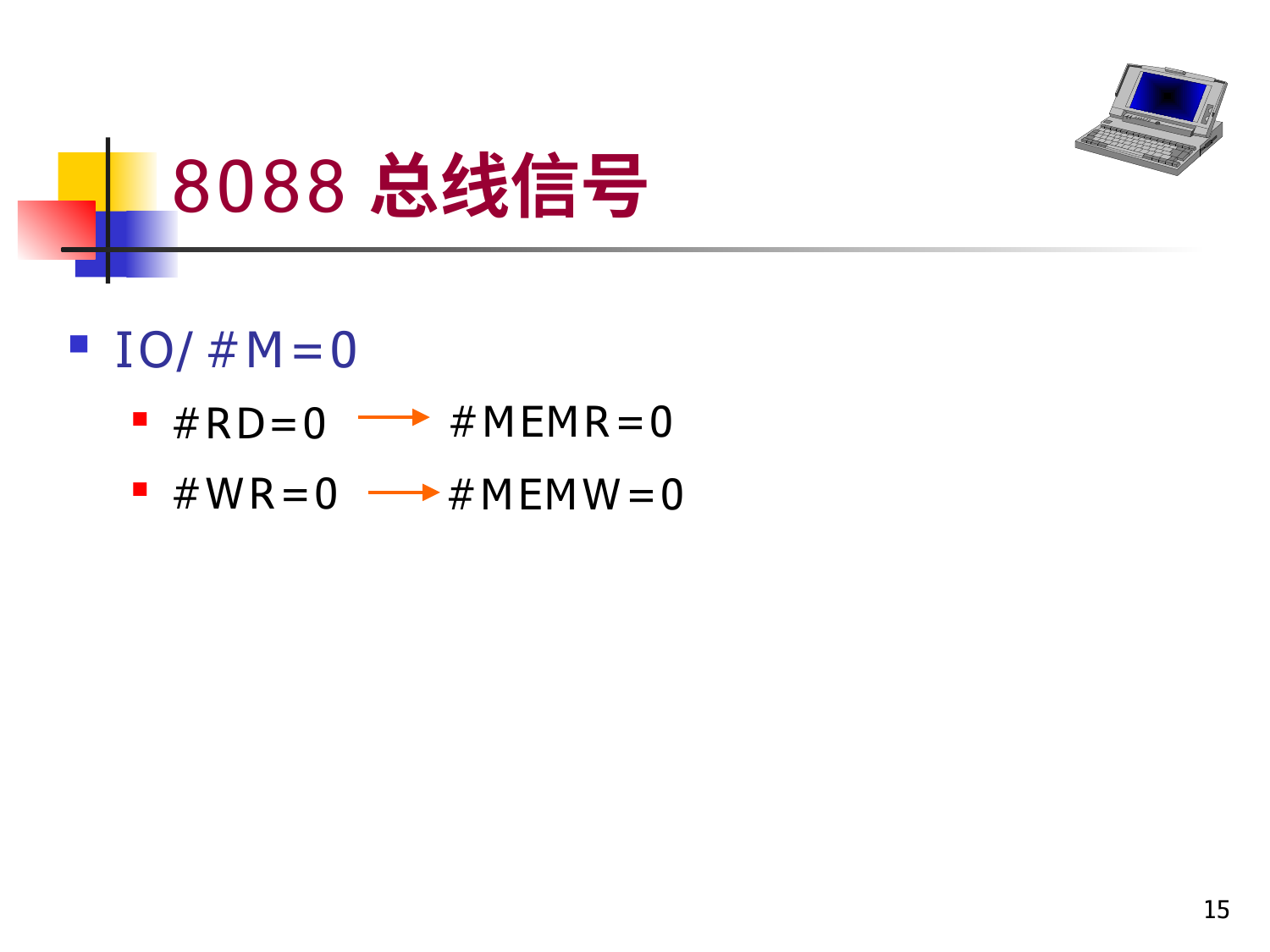

# 8088总线信号
IO/#M=0
#RD=0
#WR=0

MEMR、MEMW
8088

总
线

#MEMR=0
存储器

A19-A0

RD、WR
#MEMW=0

IO/#M

IOR、IOW

输入/输出
A15-A0

15